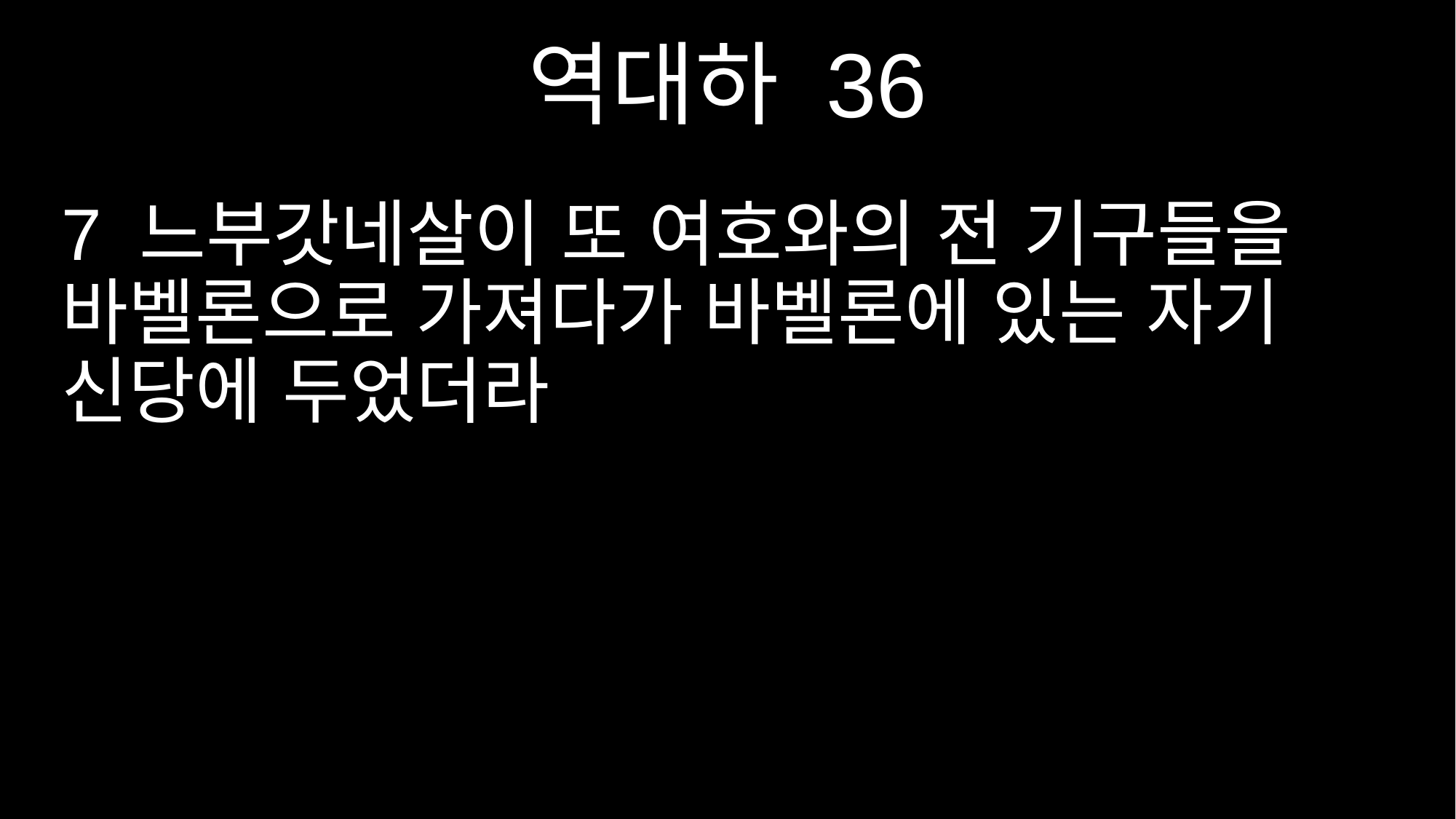

역대하 36
7 느부갓네살이 또 여호와의 전 기구들을 바벨론으로 가져다가 바벨론에 있는 자기 신당에 두었더라